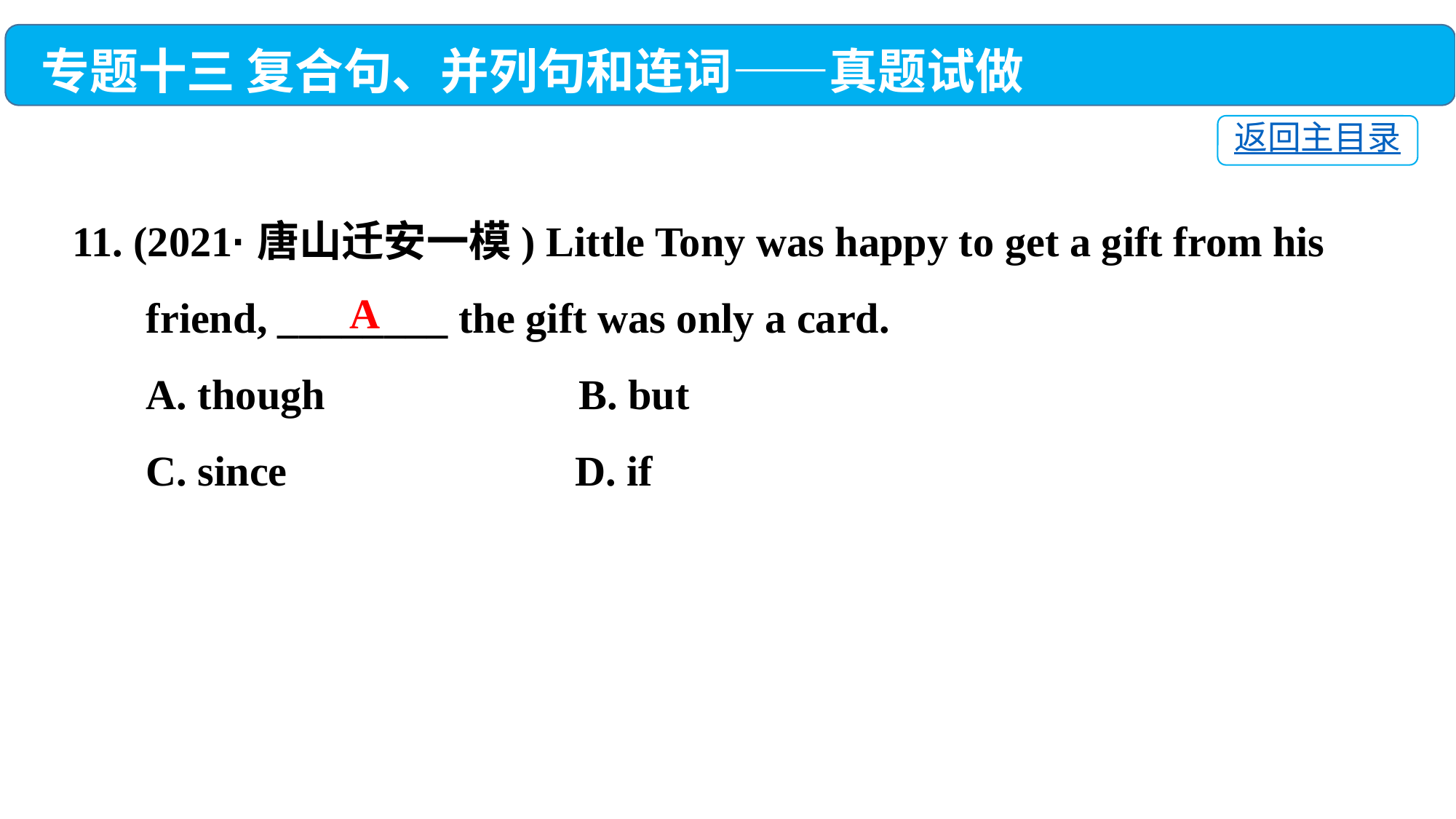

专题十三 复合句、并列句和连词——真题试做
返回主目录
11. (2021·唐山迁安一模) Little Tony was happy to get a gift from his
       friend, ________ the gift was only a card.
       A. though	                 B. but
       C. since	                           D. if
A